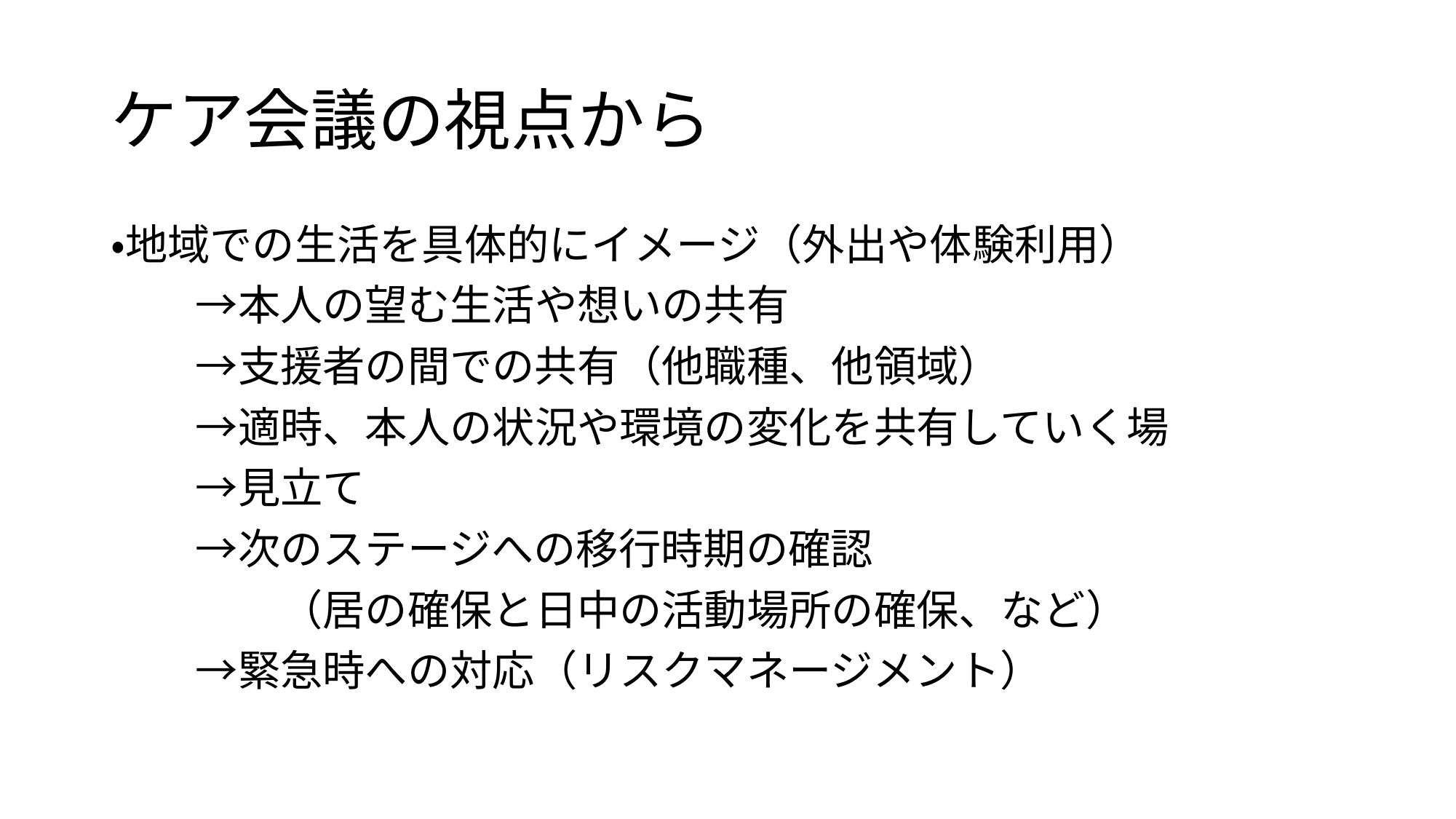

# ケア会議の視点から
・地域での生活を具体的にイメージ（外出や体験利用）
　　→本人の望む生活や想いの共有
　　→支援者の間での共有（他職種、他領域）
　　→適時、本人の状況や環境の変化を共有していく場
　　→見立て
　　→次のステージへの移行時期の確認
　　　　（居の確保と日中の活動場所の確保、など）
　　→緊急時への対応（リスクマネージメント）